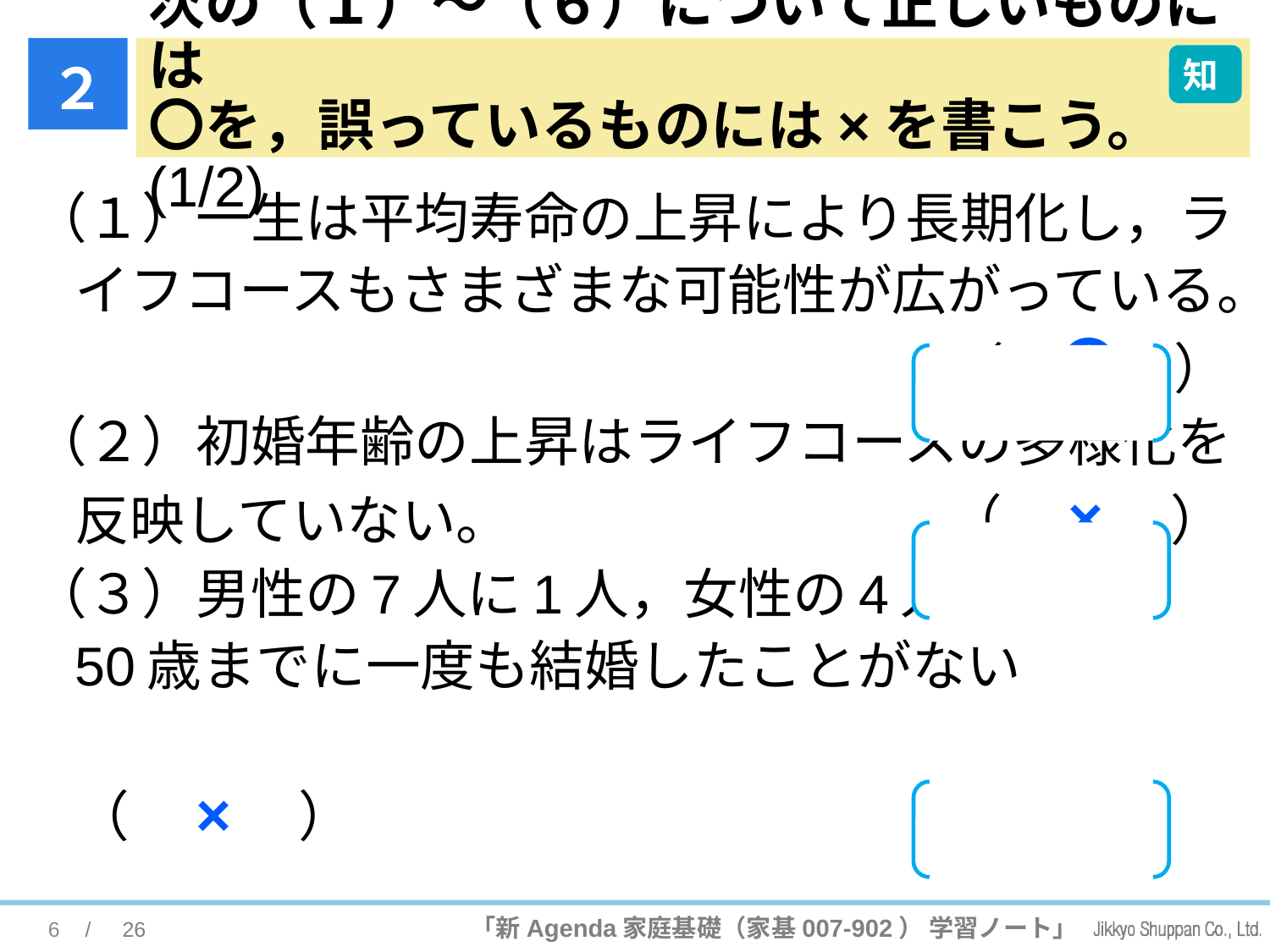

２
# 次の（１）〜（６）について正しいものには 〇を，誤っているものには×を書こう。(1/2)
知
（１）一生は平均寿命の上昇により長期化し，ライフコースもさまざまな可能性が広がっている。　　　　　　　　　　　　　　　　（　〇　）
（２）初婚年齢の上昇はライフコースの多様化を反映していない。　　　　　　　　（　×　）
（３）男性の7人に1人，女性の4人に1人は50歳までに一度も結婚したことがない
　　　　　　　　　　　　　　　　　　　　　 （　×　）

6